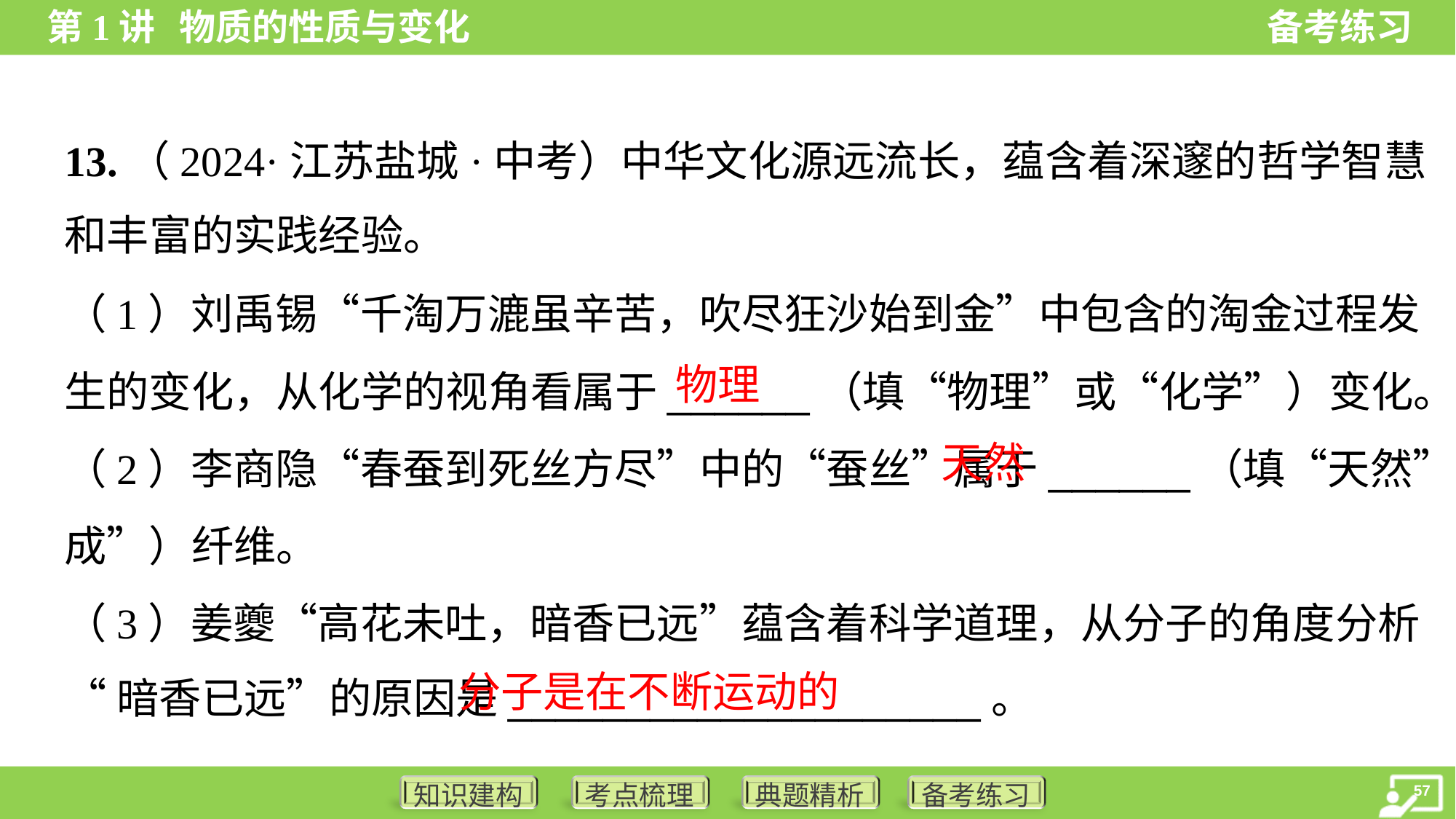

13.（2024·江苏盐城·中考）中华文化源远流长，蕴含着深邃的哲学智慧
和丰富的实践经验。
（1）刘禹锡“千淘万漉虽辛苦，吹尽狂沙始到金”中包含的淘金过程发
生的变化，从化学的视角看属于______（填“物理”或“化学”）变化。
（2）李商隐“春蚕到死丝方尽”中的“蚕丝”属于______（填“天然”或“合
成”）纤维。
（3）姜夔“高花未吐，暗香已远”蕴含着科学道理，从分子的角度分析
“暗香已远”的原因是____________________。
物理
天然
分子是在不断运动的